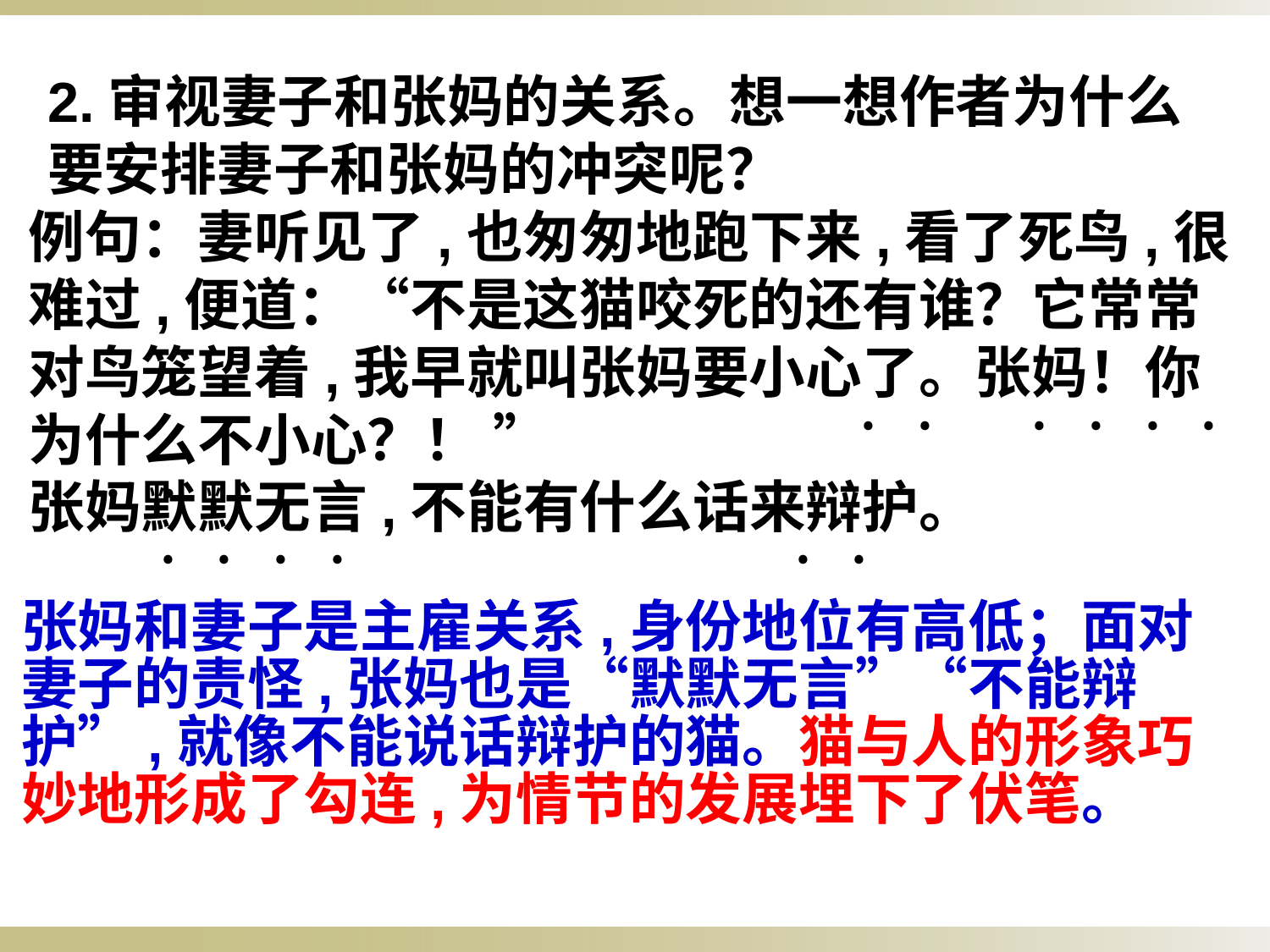

2.审视妻子和张妈的关系。想一想作者为什么要安排妻子和张妈的冲突呢？
例句：妻听见了,也匆匆地跑下来,看了死鸟,很难过,便道：“不是这猫咬死的还有谁？它常常对鸟笼望着,我早就叫张妈要小心了。张妈！你为什么不小心？！ ”
张妈默默无言,不能有什么话来辩护。
﹒﹒
﹒﹒﹒﹒
﹒﹒﹒
﹒﹒
﹒﹒﹒﹒
张妈和妻子是主雇关系,身份地位有高低；面对妻子的责怪,张妈也是“默默无言”“不能辩护”,就像不能说话辩护的猫。猫与人的形象巧妙地形成了勾连,为情节的发展埋下了伏笔。